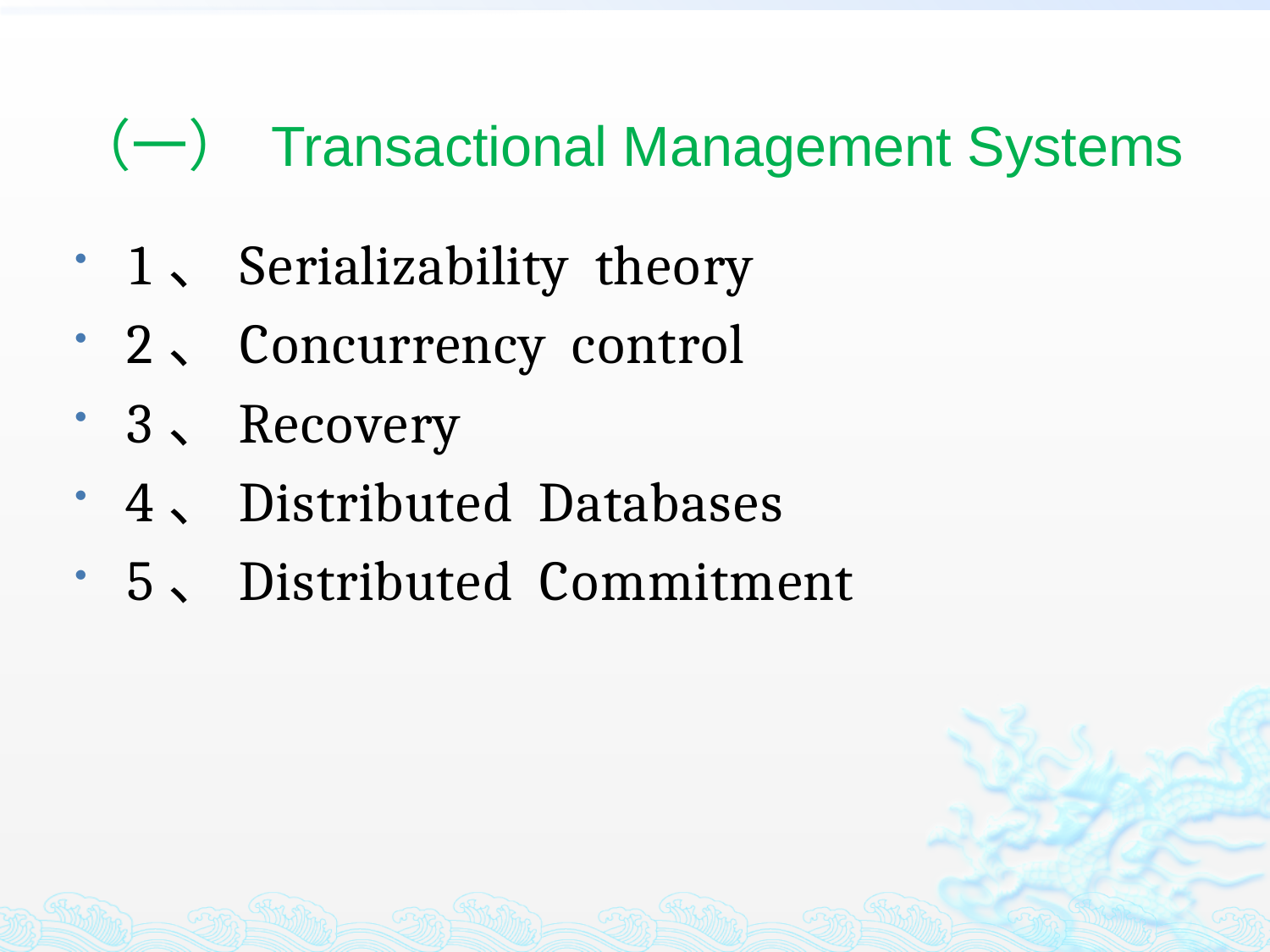

# （一） Transactional Management Systems
1、Serializability  theory
2、Concurrency  control
3、Recovery
4、Distributed  Databases
5、Distributed  Commitment